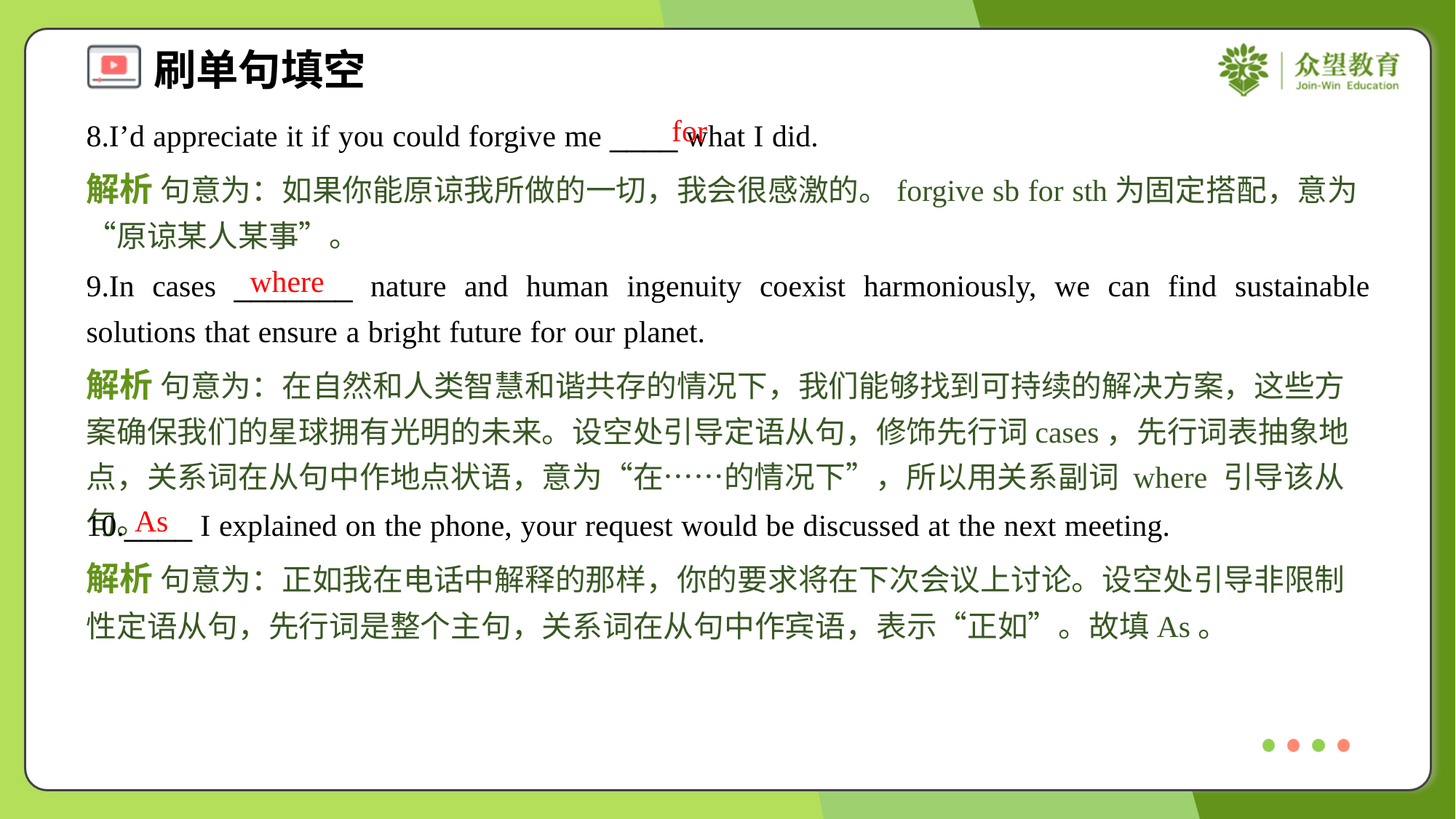

for
8.I’d appreciate it if you could forgive me ____ what I did.
解析 句意为：如果你能原谅我所做的一切，我会很感激的。forgive sb for sth为固定搭配，意为“原谅某人某事”。
where
9.In cases _______ nature and human ingenuity coexist harmoniously, we can find sustainable solutions that ensure a bright future for our planet.
解析 句意为：在自然和人类智慧和谐共存的情况下，我们能够找到可持续的解决方案，这些方案确保我们的星球拥有光明的未来。设空处引导定语从句，修饰先行词cases，先行词表抽象地点，关系词在从句中作地点状语，意为“在……的情况下”，所以用关系副词 where 引导该从句。
As
10.____ I explained on the phone, your request would be discussed at the next meeting.
解析 句意为：正如我在电话中解释的那样，你的要求将在下次会议上讨论。设空处引导非限制性定语从句，先行词是整个主句，关系词在从句中作宾语，表示“正如”。故填As。